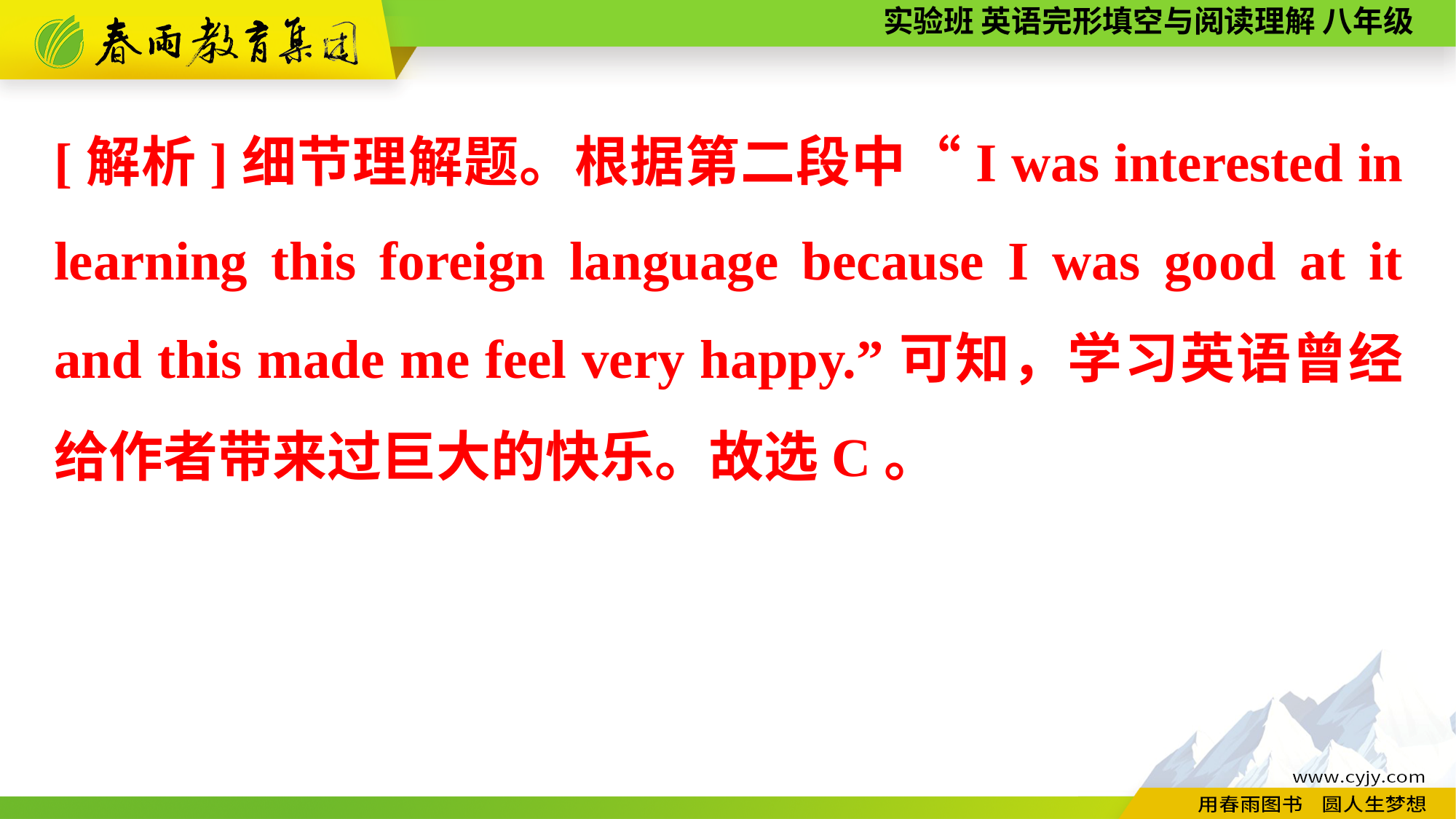

[解析]细节理解题。根据第二段中“I was interested in learning this foreign language because I was good at it and this made me feel very happy.”可知，学习英语曾经给作者带来过巨大的快乐。故选C。